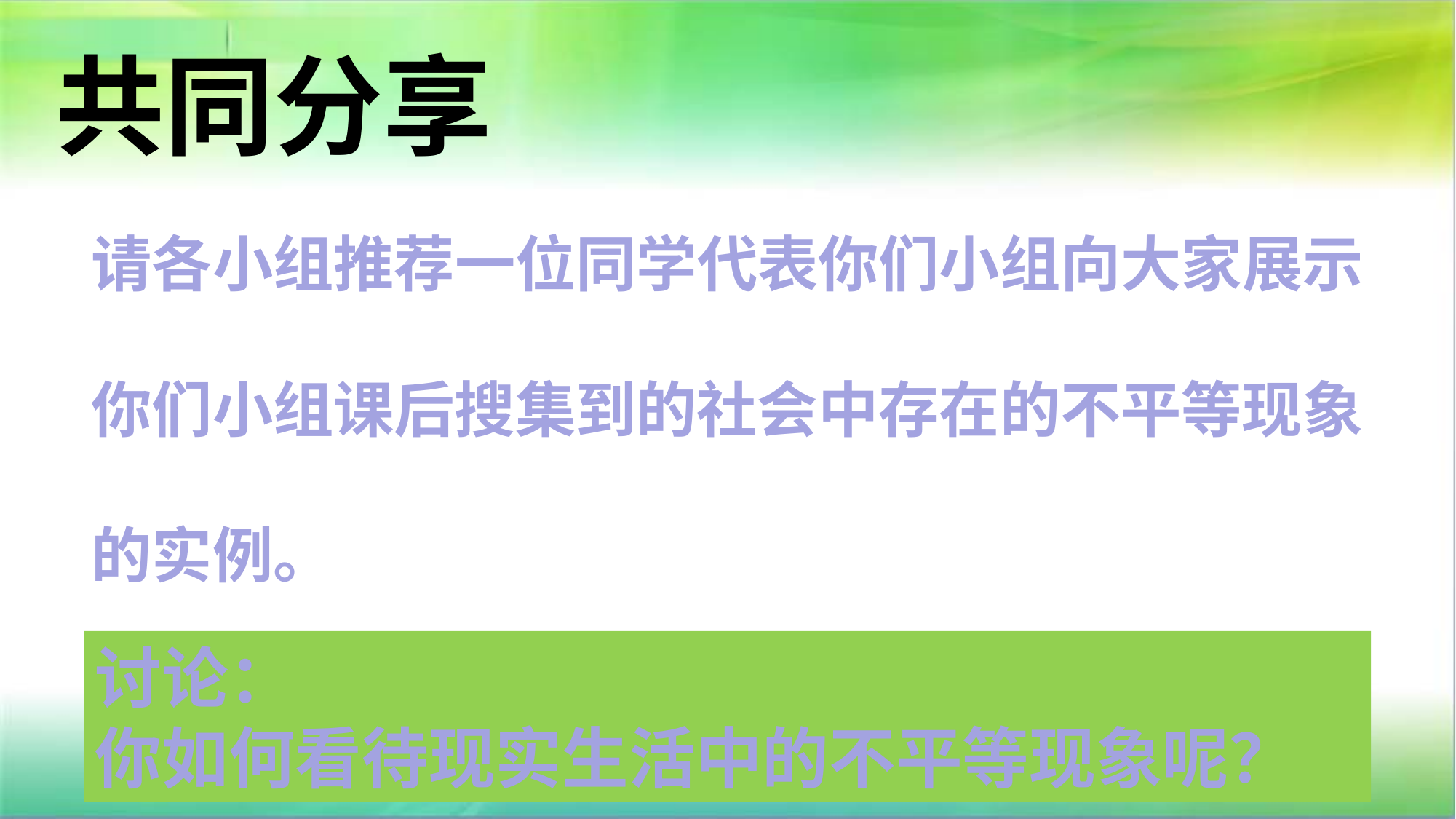

共同分享
请各小组推荐一位同学代表你们小组向大家展示

你们小组课后搜集到的社会中存在的不平等现象

的实例。
讨论：
你如何看待现实生活中的不平等现象呢？